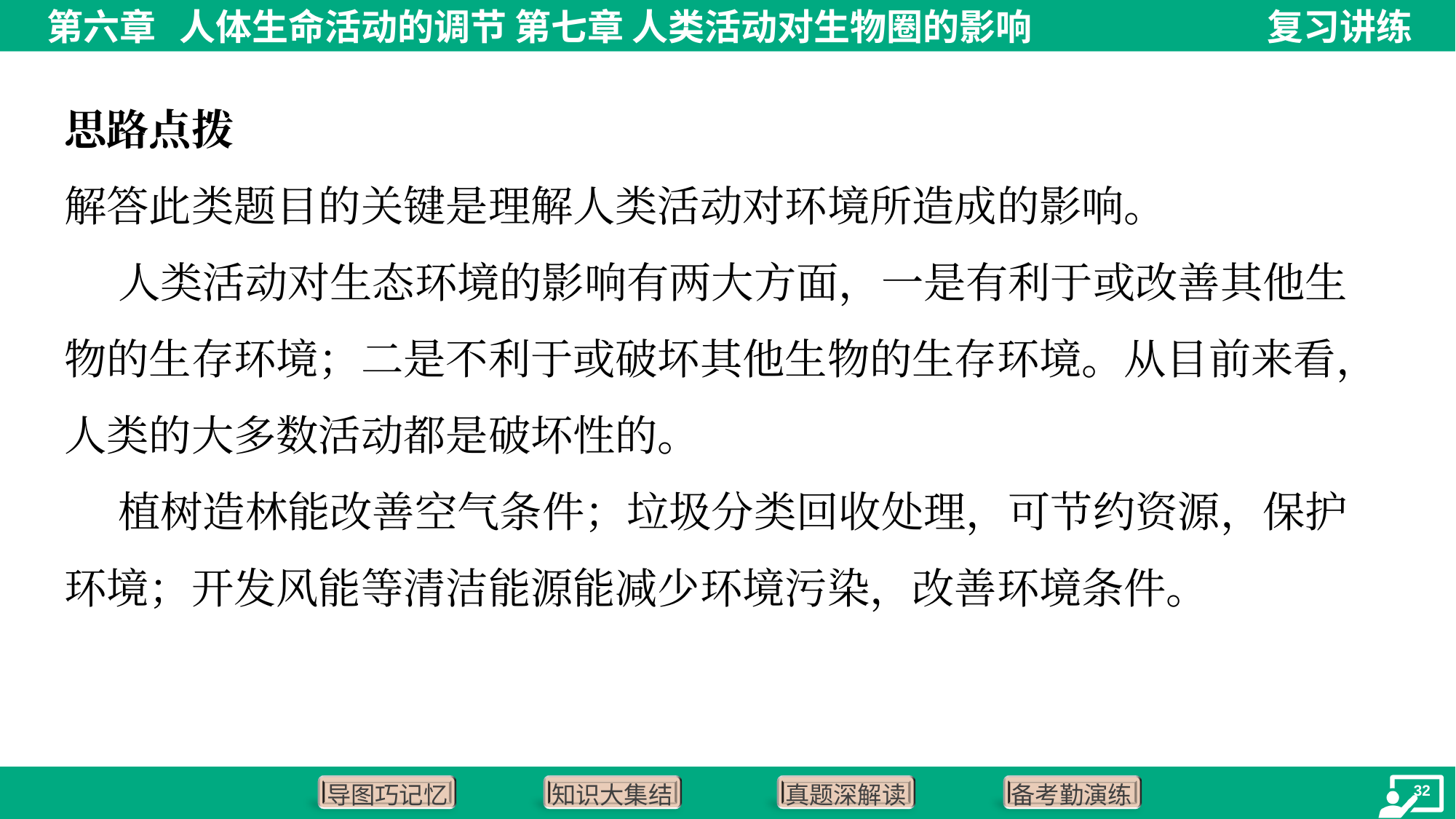

思路点拨
解答此类题目的关键是理解人类活动对环境所造成的影响。
    人类活动对生态环境的影响有两大方面，一是有利于或改善其他生
物的生存环境；二是不利于或破坏其他生物的生存环境。从目前来看，
人类的大多数活动都是破坏性的。
    植树造林能改善空气条件；垃圾分类回收处理，可节约资源，保护
环境；开发风能等清洁能源能减少环境污染，改善环境条件。